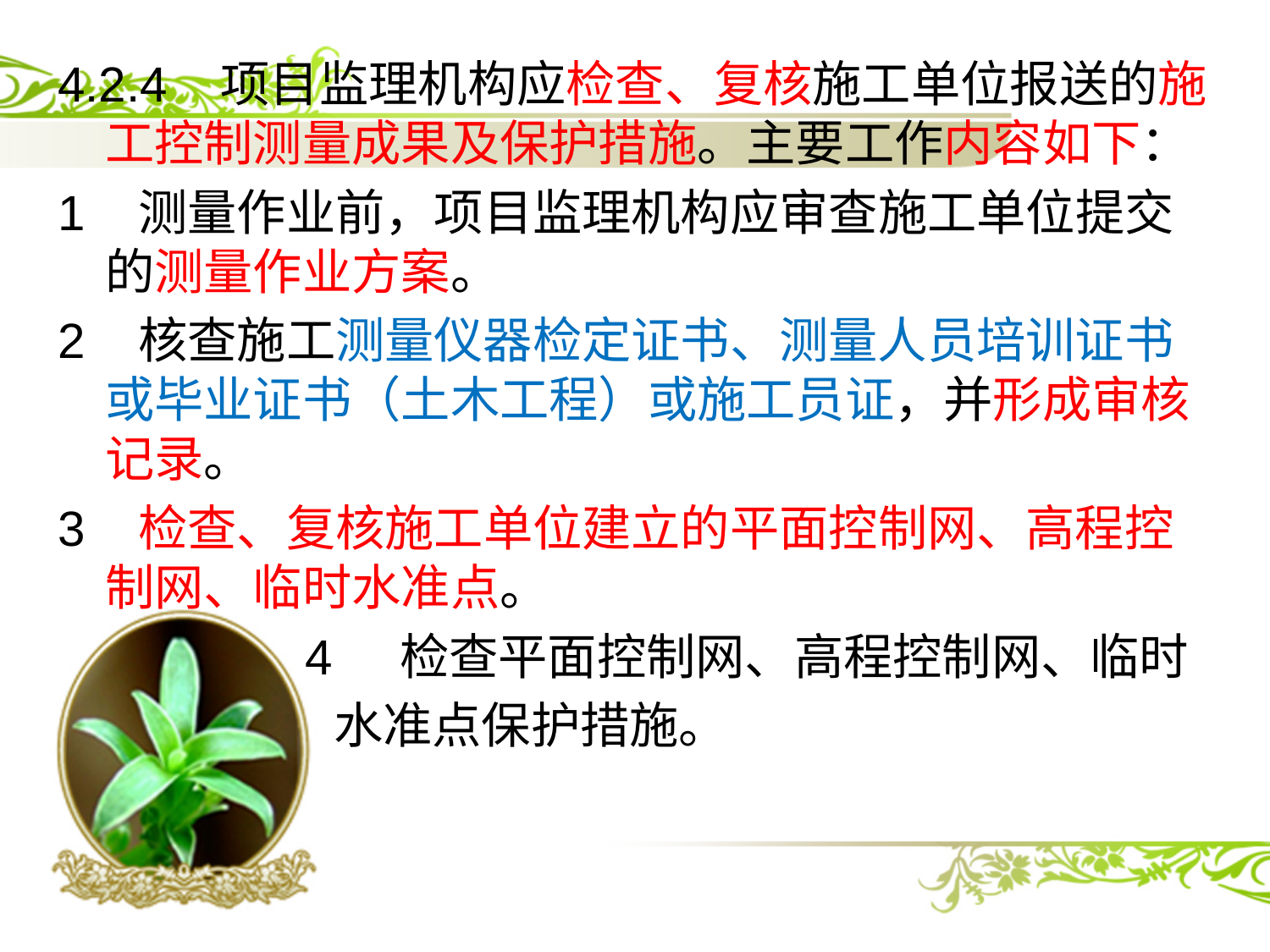

4.2.4   项目监理机构应检查、复核施工单位报送的施工控制测量成果及保护措施。主要工作内容如下：
1   测量作业前，项目监理机构应审查施工单位提交的测量作业方案。
2   核查施工测量仪器检定证书、测量人员培训证书或毕业证书（土木工程）或施工员证，并形成审核记录。
3   检查、复核施工单位建立的平面控制网、高程控制网、临时水准点。
                  4    检查平面控制网、高程控制网、临时
                        水准点保护措施。